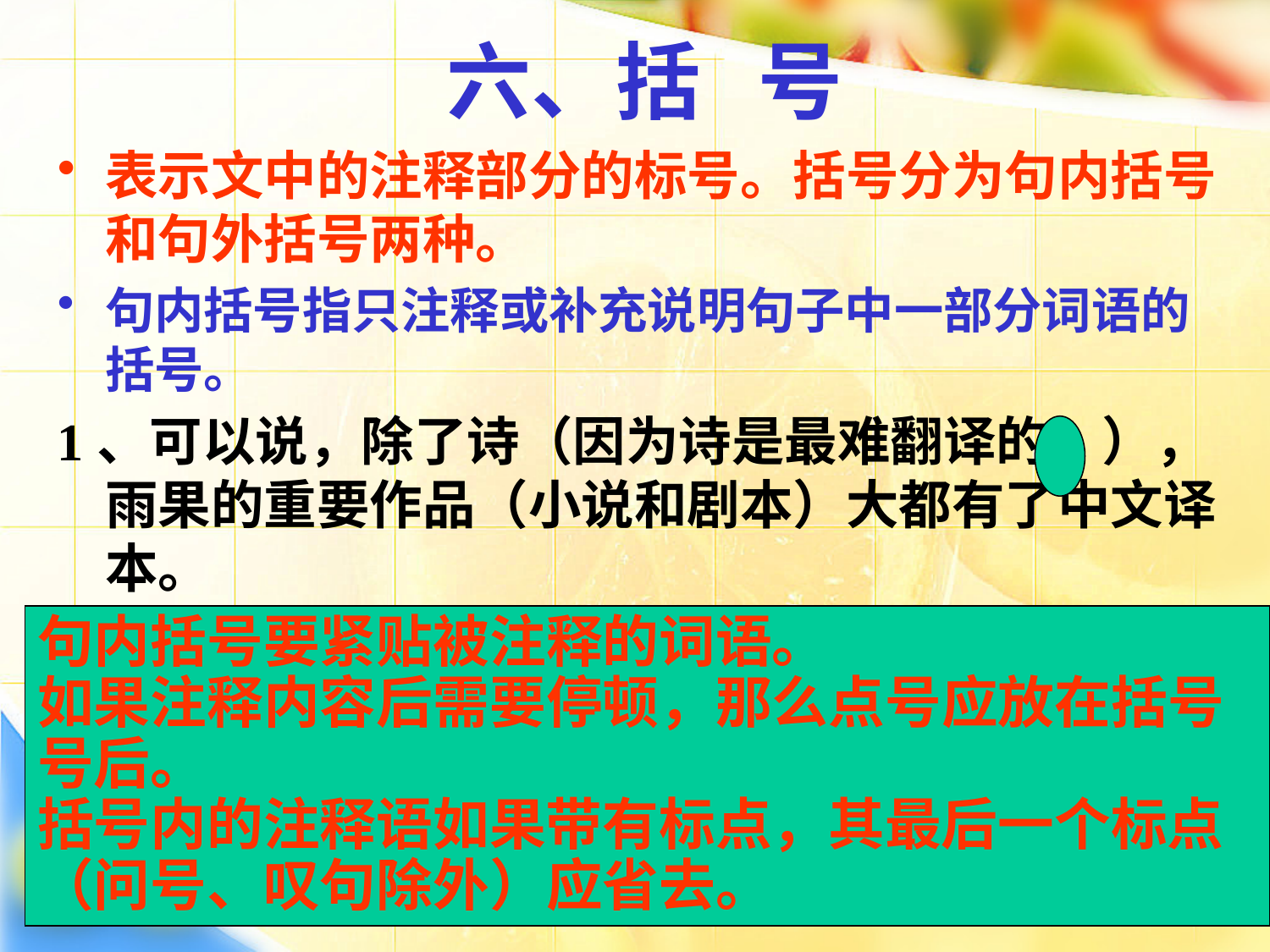

# 六、括   号
表示文中的注释部分的标号。括号分为句内括号和句外括号两种。
句内括号指只注释或补充说明句子中一部分词语的括号。
1、可以说，除了诗（因为诗是最难翻译的。），雨果的重要作品（小说和剧本）大都有了中文译本。

句内括号要紧贴被注释的词语。
如果注释内容后需要停顿，那么点号应放在括号
号后。
括号内的注释语如果带有标点，其最后一个标点
（问号、叹句除外）应省去。